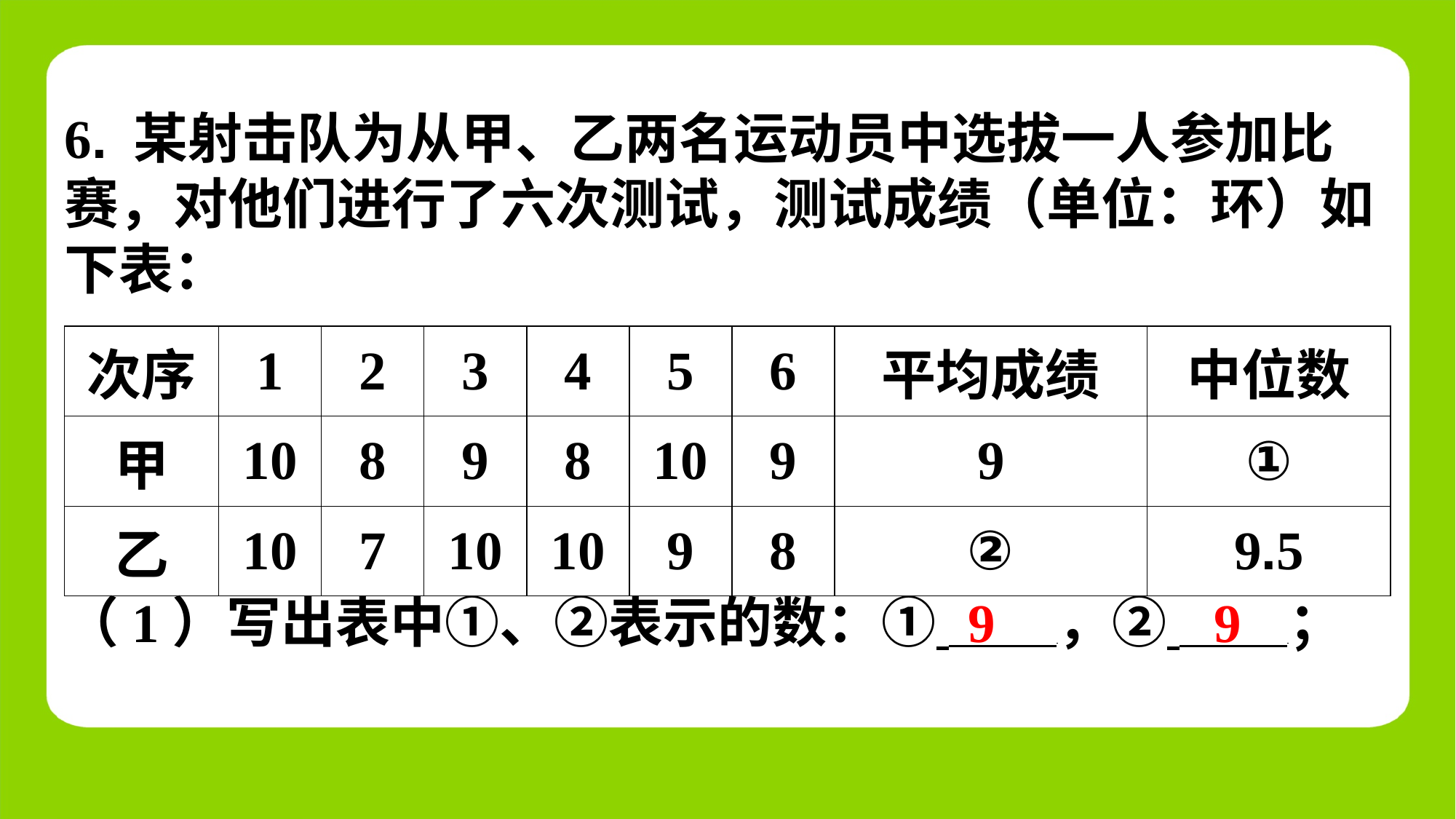

6. 某射击队为从甲、乙两名运动员中选拔一人参加比
赛，对他们进行了六次测试，测试成绩（单位：环）如
下表：
| 次序 | 1 | 2 | 3 | 4 | 5 | 6 | 平均成绩 | 中位数 |
| --- | --- | --- | --- | --- | --- | --- | --- | --- |
| 甲 | 10 | 8 | 9 | 8 | 10 | 9 | 9 | ① |
| 乙 | 10 | 7 | 10 | 10 | 9 | 8 | ② | 9.5 |
9
9
（1）写出表中①、②表示的数：①                  ，②                  ⁠；